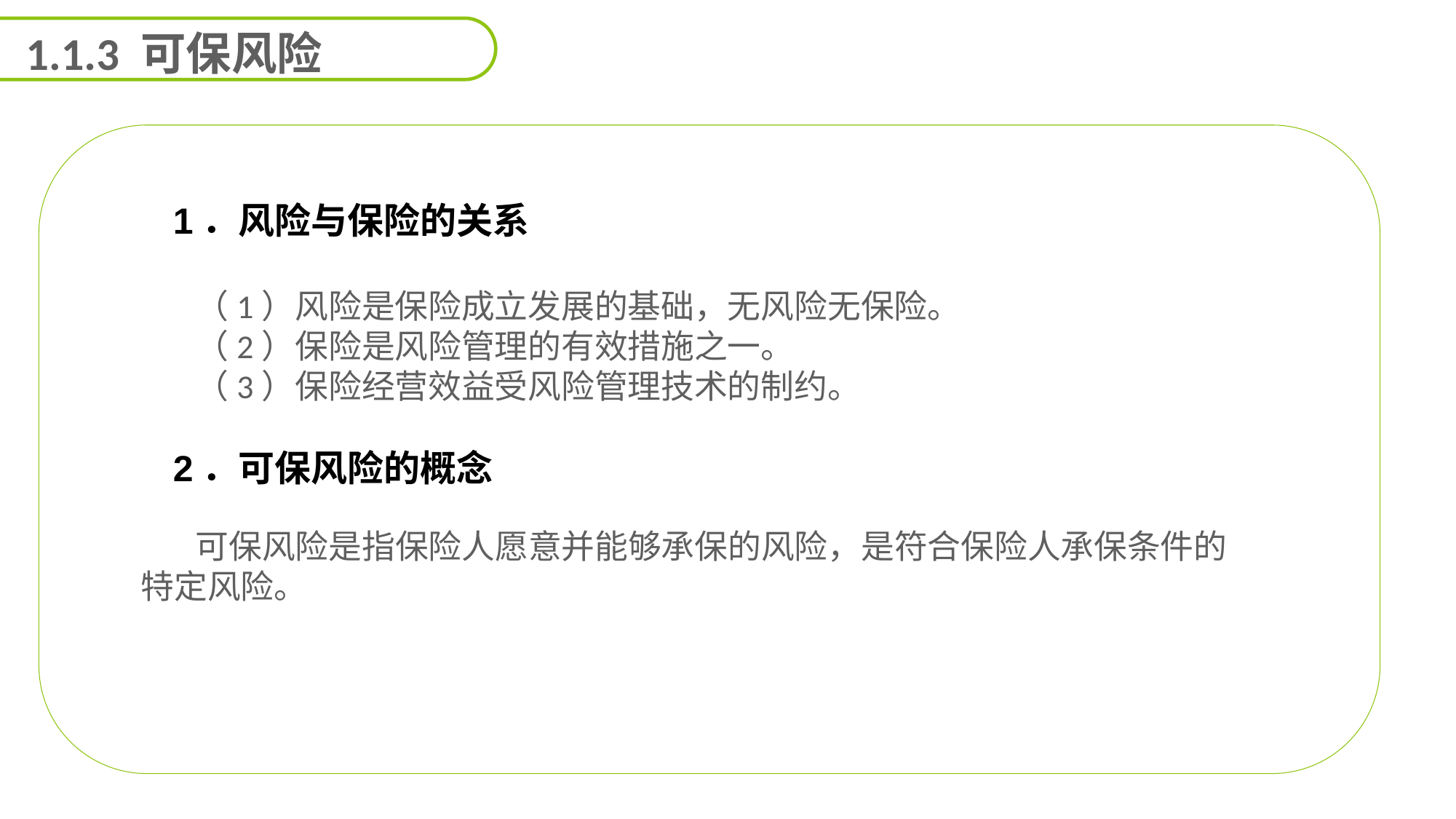

1.1.3 可保风险

1．风险与保险的关系

（1）风险是保险成立发展的基础，无风险无保险。
（2）保险是风险管理的有效措施之一。
（3）保险经营效益受风险管理技术的制约。

2．可保风险的概念

可保风险是指保险人愿意并能够承保的风险，是符合保险人承保条件的特定风险。

能力
目标
延迟符